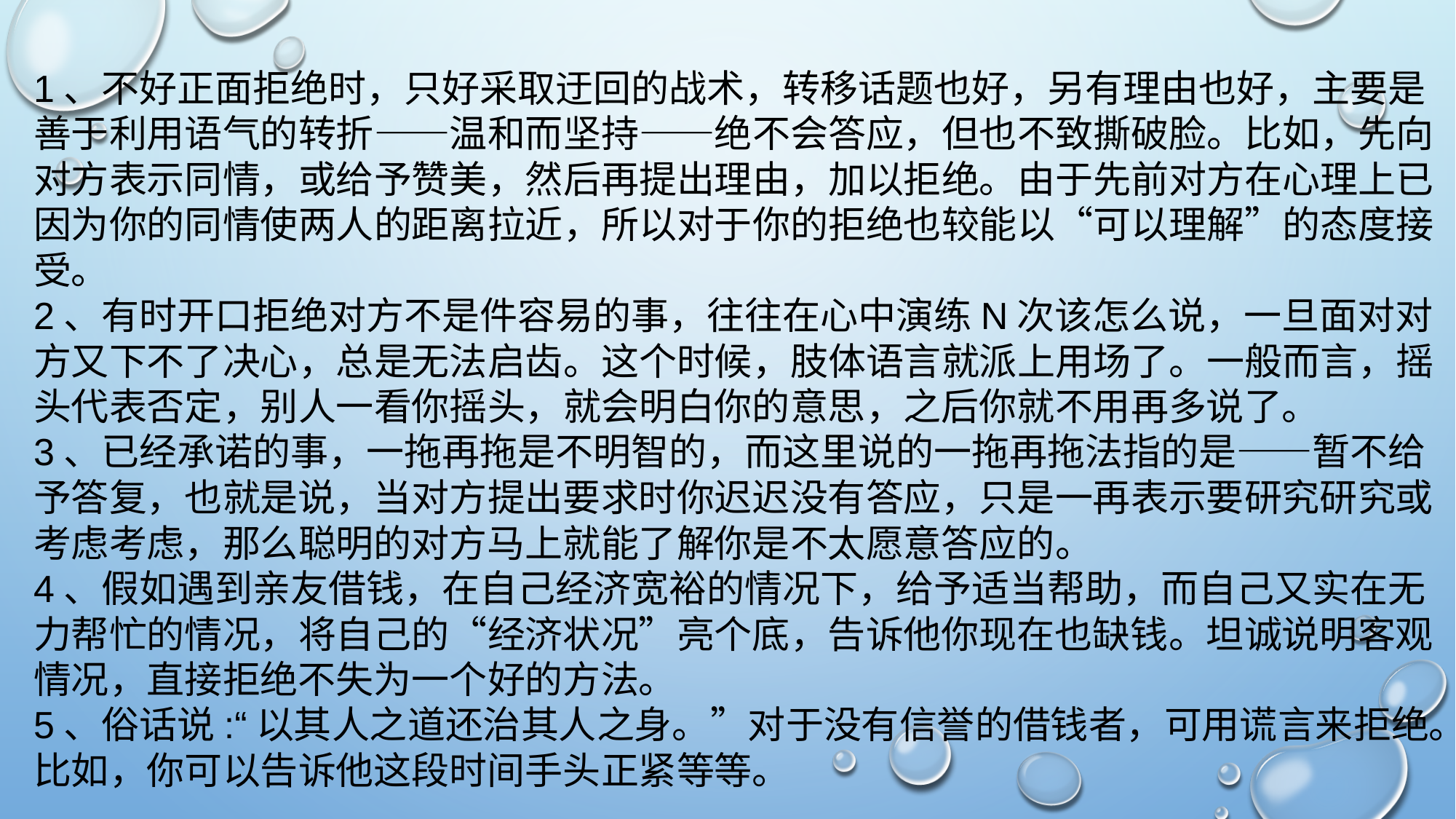

1、不好正面拒绝时，只好采取迂回的战术，转移话题也好，另有理由也好，主要是善于利用语气的转折——温和而坚持——绝不会答应，但也不致撕破脸。比如，先向对方表示同情，或给予赞美，然后再提出理由，加以拒绝。由于先前对方在心理上已因为你的同情使两人的距离拉近，所以对于你的拒绝也较能以“可以理解”的态度接受。
2、有时开口拒绝对方不是件容易的事，往往在心中演练N次该怎么说，一旦面对对方又下不了决心，总是无法启齿。这个时候，肢体语言就派上用场了。一般而言，摇头代表否定，别人一看你摇头，就会明白你的意思，之后你就不用再多说了。
3、已经承诺的事，一拖再拖是不明智的，而这里说的一拖再拖法指的是——暂不给予答复，也就是说，当对方提出要求时你迟迟没有答应，只是一再表示要研究研究或考虑考虑，那么聪明的对方马上就能了解你是不太愿意答应的。
4、假如遇到亲友借钱，在自己经济宽裕的情况下，给予适当帮助，而自己又实在无力帮忙的情况，将自己的“经济状况”亮个底，告诉他你现在也缺钱。坦诚说明客观情况，直接拒绝不失为一个好的方法。
5、俗话说:“以其人之道还治其人之身。”对于没有信誉的借钱者，可用谎言来拒绝。比如，你可以告诉他这段时间手头正紧等等。